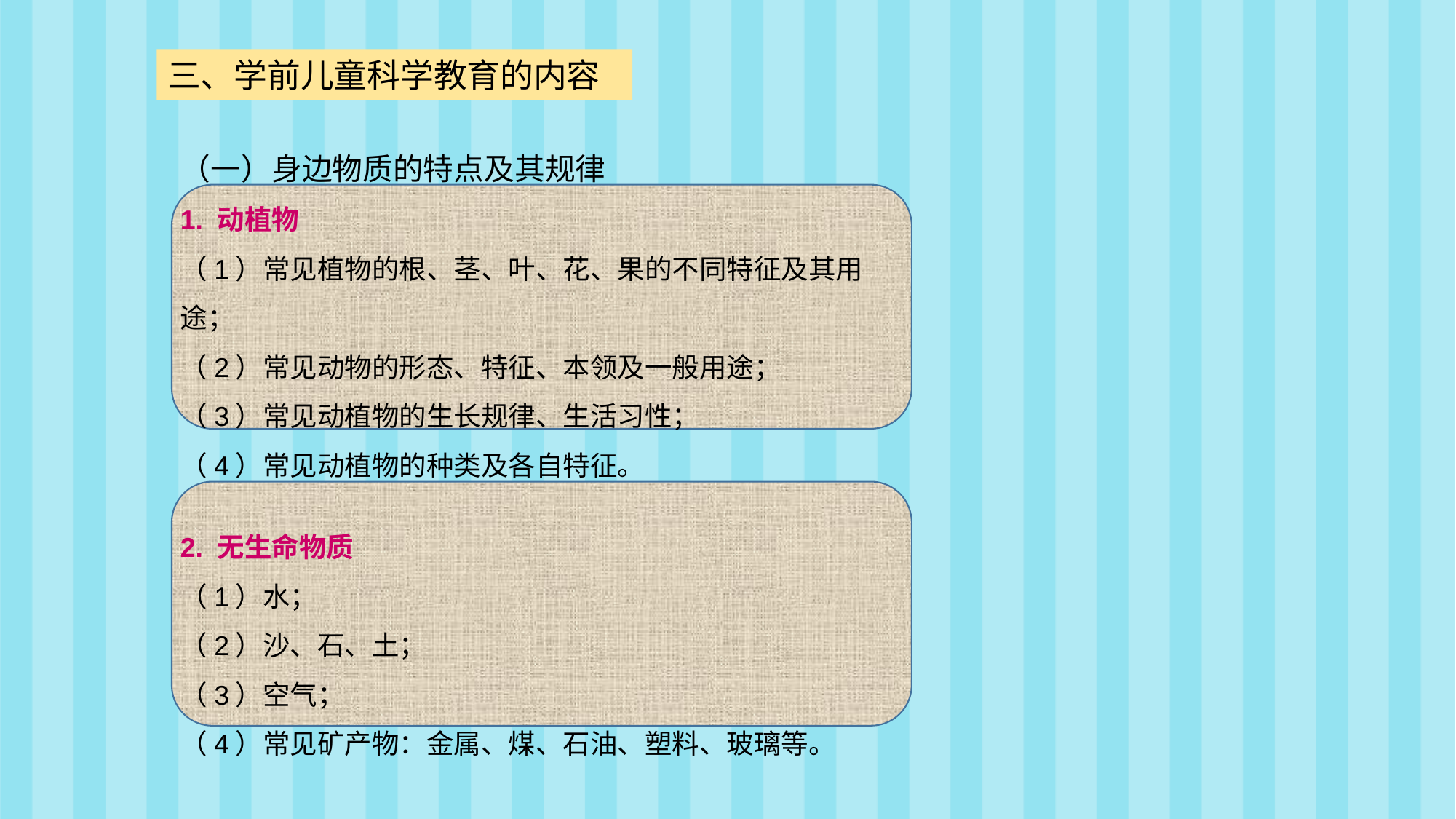

三、学前儿童科学教育的内容
（一）身边物质的特点及其规律
1. 动植物
（1）常见植物的根、茎、叶、花、果的不同特征及其用途；
（2）常见动物的形态、特征、本领及一般用途；
（3）常见动植物的生长规律、生活习性；
（4）常见动植物的种类及各自特征。
2. 无生命物质
（1）水；
（2）沙、石、土；
（3）空气；
（4）常见矿产物：金属、煤、石油、塑料、玻璃等。